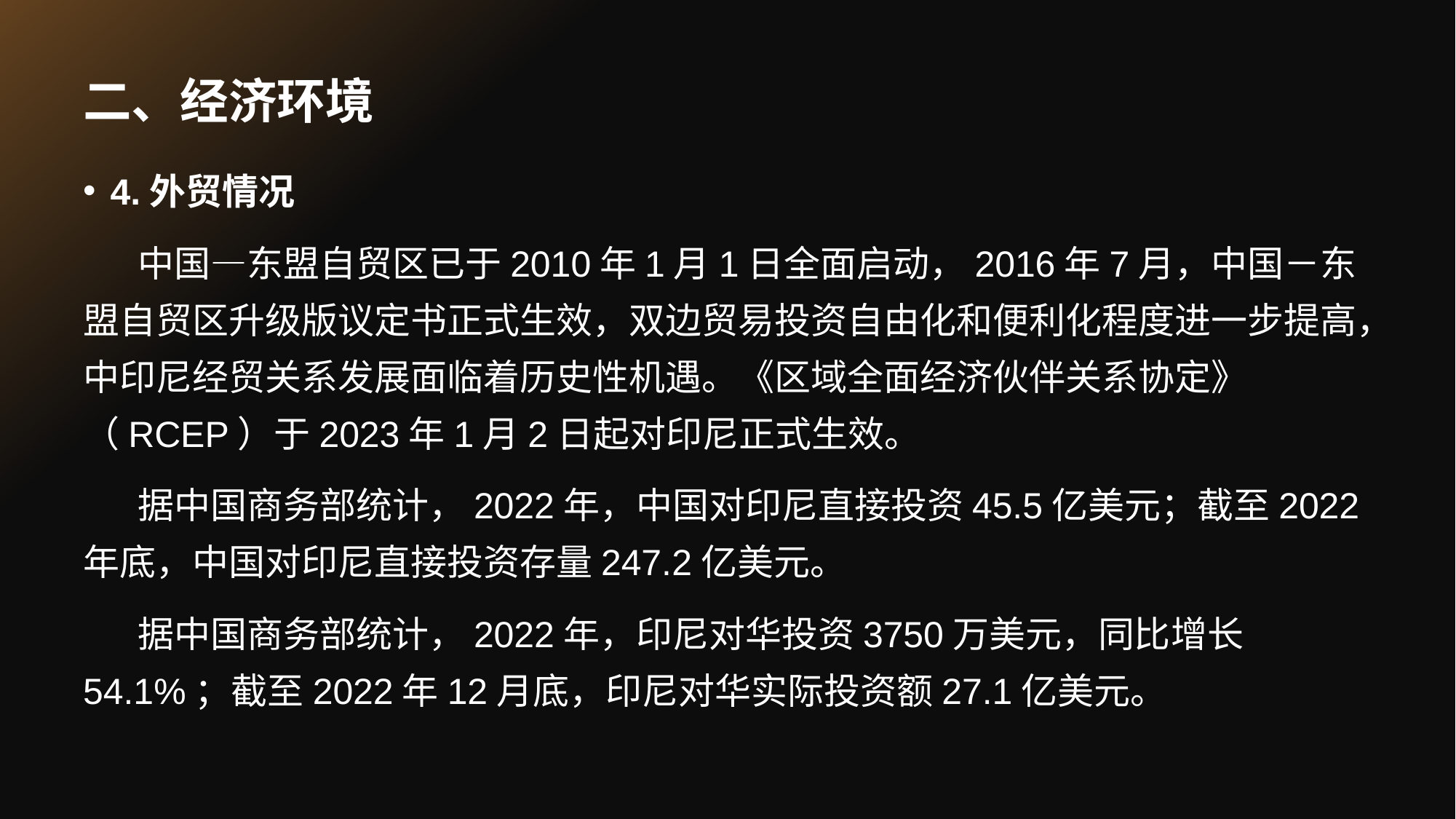

# 二、经济环境
4.外贸情况
中国—东盟自贸区已于2010年1月1日全面启动，2016年7月，中国－东盟自贸区升级版议定书正式生效，双边贸易投资自由化和便利化程度进一步提高，中印尼经贸关系发展面临着历史性机遇。《区域全面经济伙伴关系协定》（RCEP）于2023年1月2日起对印尼正式生效。
据中国商务部统计，2022年，中国对印尼直接投资45.5亿美元；截至2022年底，中国对印尼直接投资存量247.2亿美元。
据中国商务部统计，2022年，印尼对华投资3750万美元，同比增长54.1%；截至2022年12月底，印尼对华实际投资额27.1亿美元。